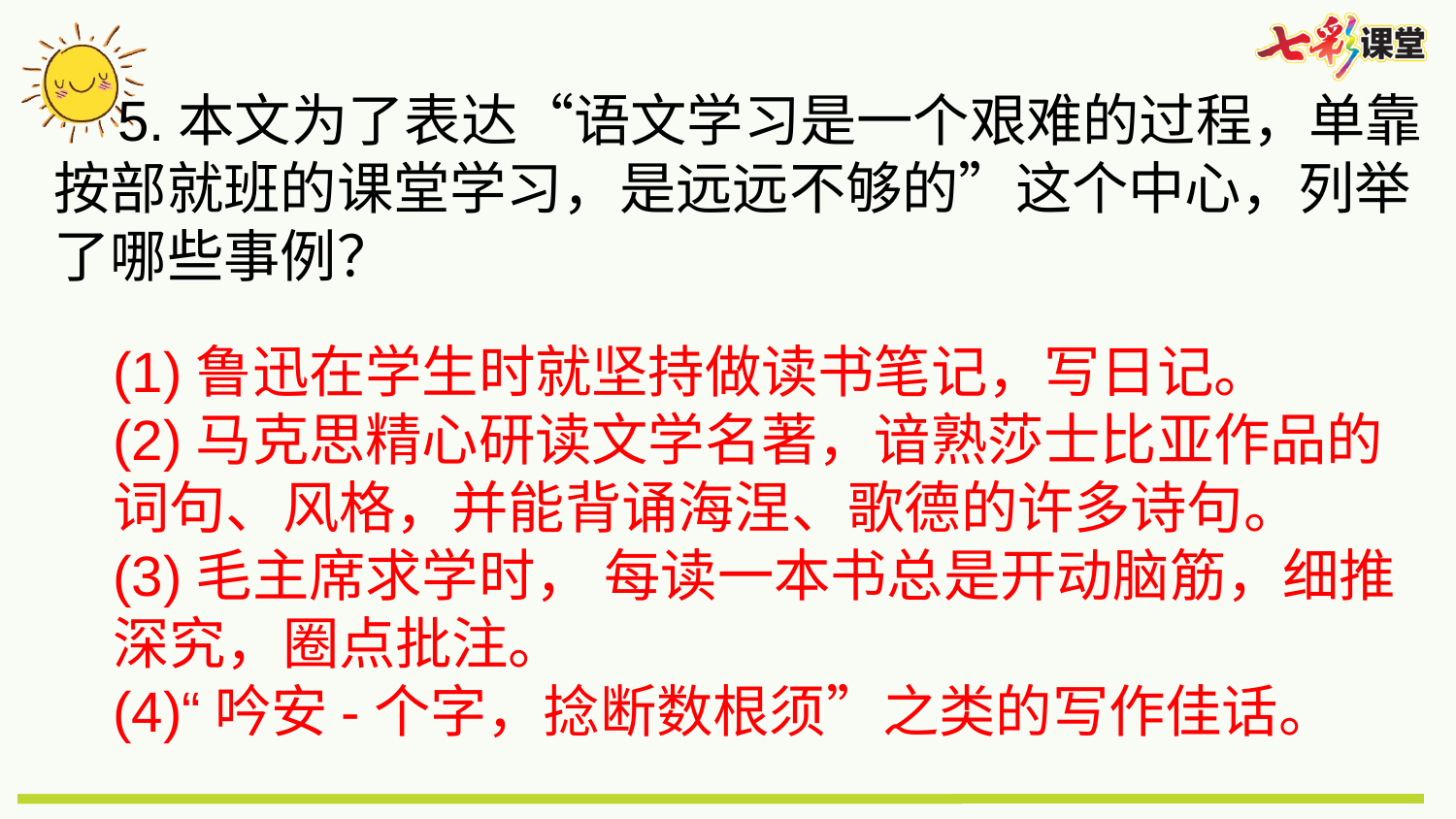

5.本文为了表达“语文学习是一个艰难的过程，单靠按部就班的课堂学习，是远远不够的”这个中心，列举了哪些事例？
(1)鲁迅在学生时就坚持做读书笔记，写日记。
(2)马克思精心研读文学名著，谙熟莎士比亚作品的词句、风格，并能背诵海涅、歌德的许多诗句。
(3)毛主席求学时， 每读一本书总是开动脑筋，细推深究，圈点批注。
(4)“吟安-个字，捻断数根须”之类的写作佳话。